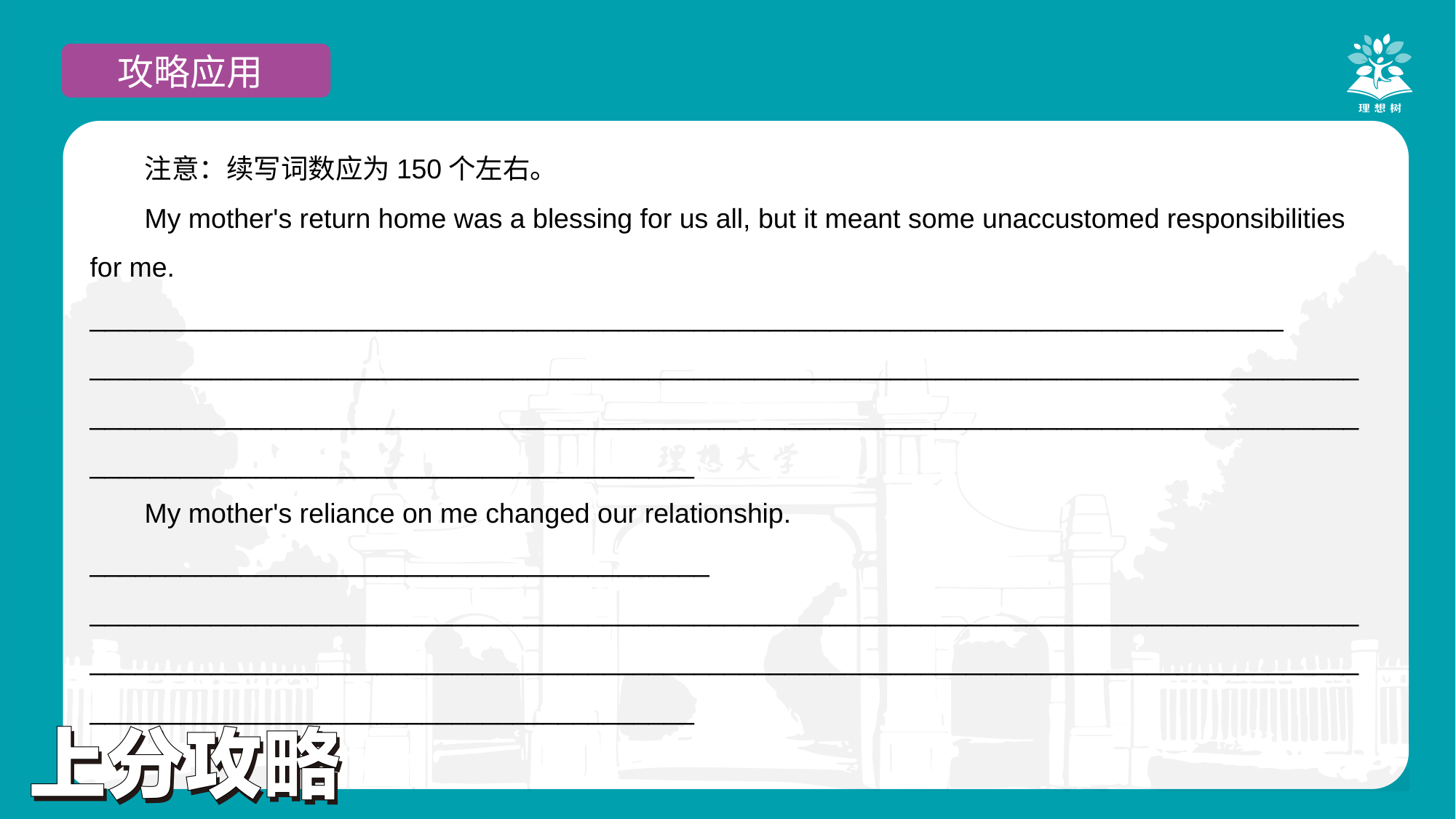

攻略应用
注意：续写词数应为150个左右。
My mother's return home was a blessing for us all, but it meant some unaccustomed responsibilities for me. _______________________________________________________________________________
________________________________________________________________________________________________________________________________________________________________________________________________________________
My mother's reliance on me changed our relationship. _________________________________________
________________________________________________________________________________________________________________________________________________________________________________________________________________